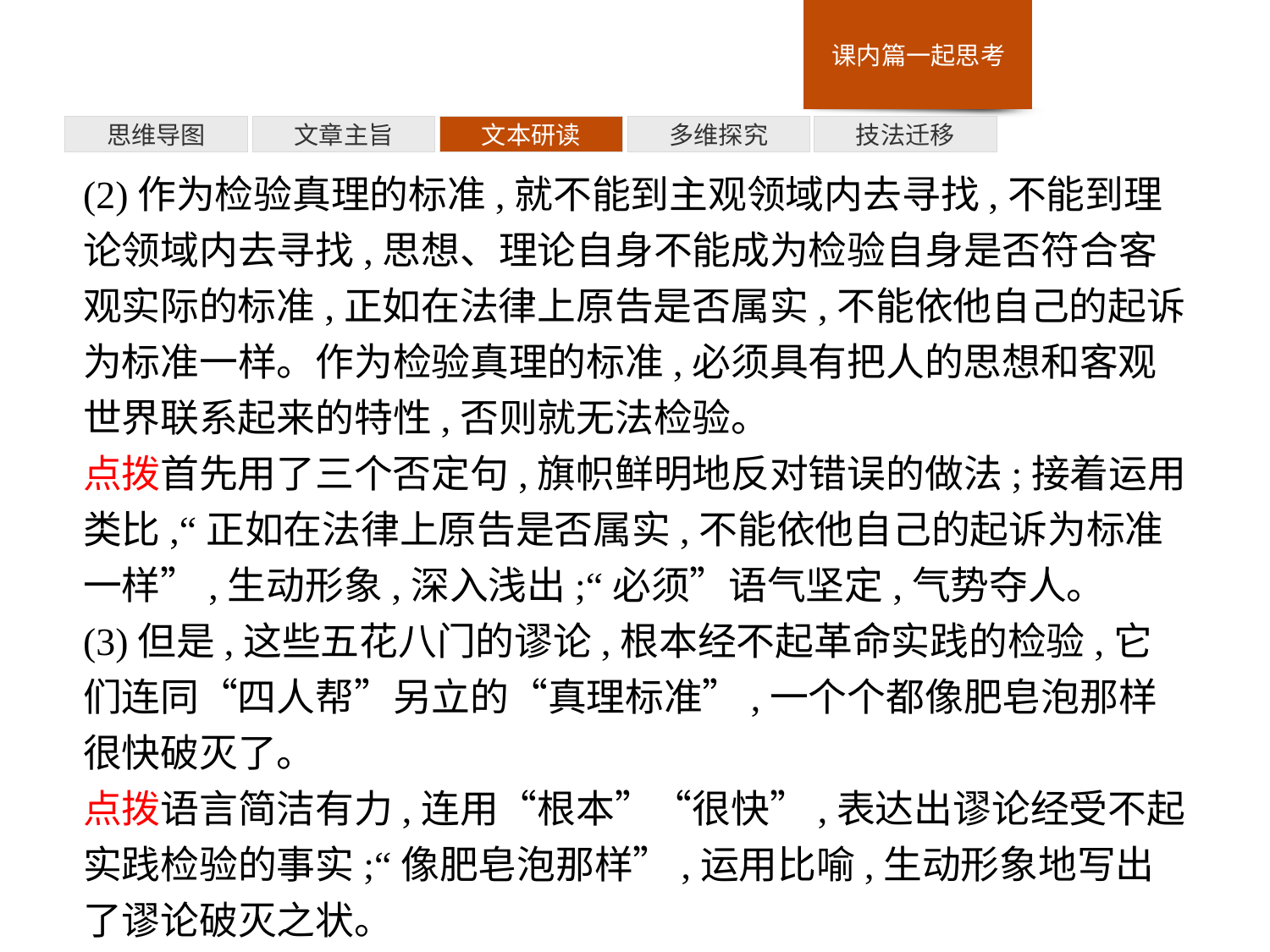

多维探究
思维导图
文章主旨
文本研读
技法迁移
(2)作为检验真理的标准,就不能到主观领域内去寻找,不能到理论领域内去寻找,思想、理论自身不能成为检验自身是否符合客观实际的标准,正如在法律上原告是否属实,不能依他自己的起诉为标准一样。作为检验真理的标准,必须具有把人的思想和客观世界联系起来的特性,否则就无法检验。
点拨首先用了三个否定句,旗帜鲜明地反对错误的做法;接着运用类比,“正如在法律上原告是否属实,不能依他自己的起诉为标准一样”,生动形象,深入浅出;“必须”语气坚定,气势夺人。
(3)但是,这些五花八门的谬论,根本经不起革命实践的检验,它们连同“四人帮”另立的“真理标准”,一个个都像肥皂泡那样很快破灭了。
点拨语言简洁有力,连用“根本”“很快”,表达出谬论经受不起实践检验的事实;“像肥皂泡那样”,运用比喻,生动形象地写出了谬论破灭之状。